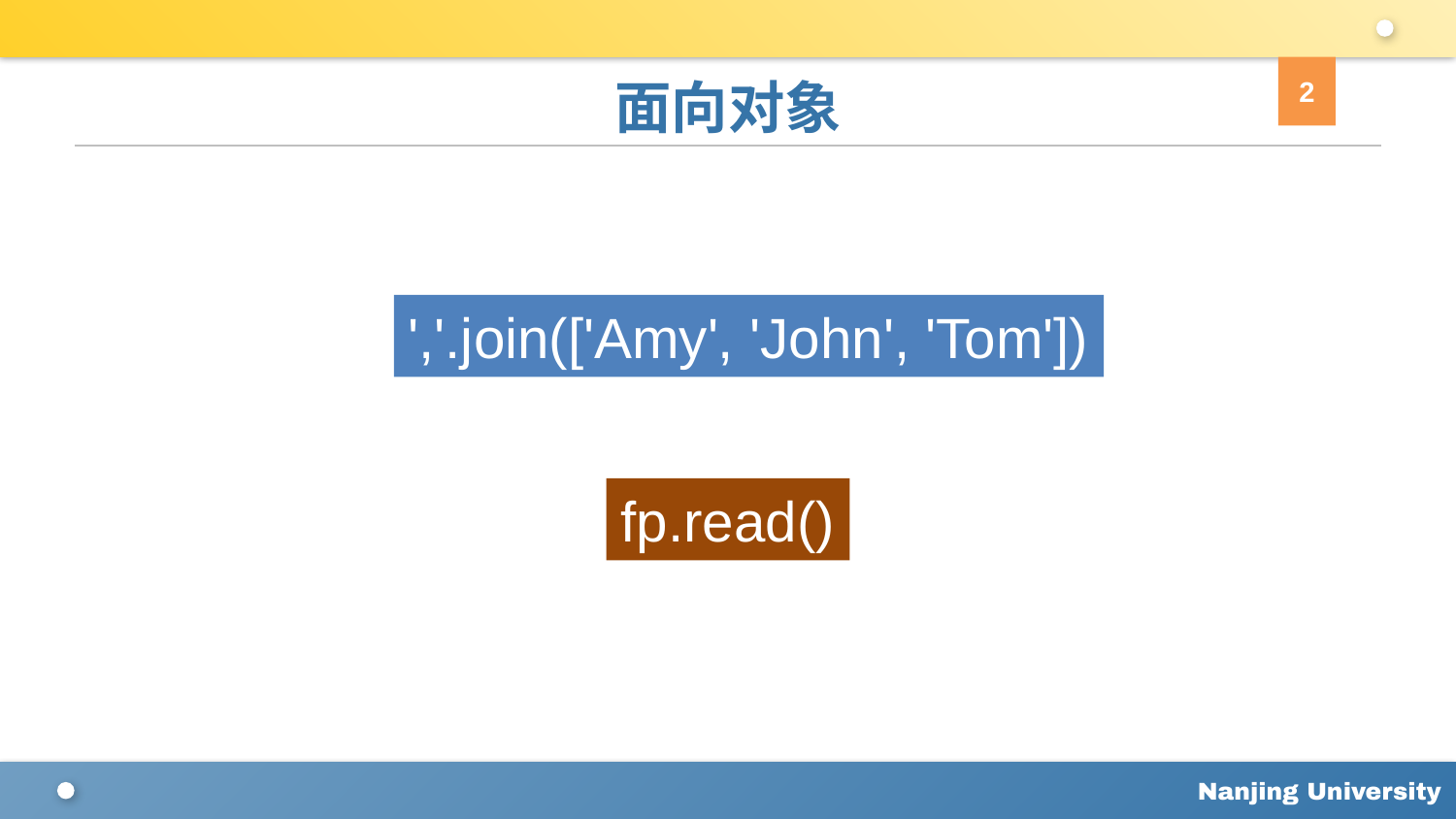

2
# 面向对象
','.join(['Amy', 'John', 'Tom'])
fp.read()